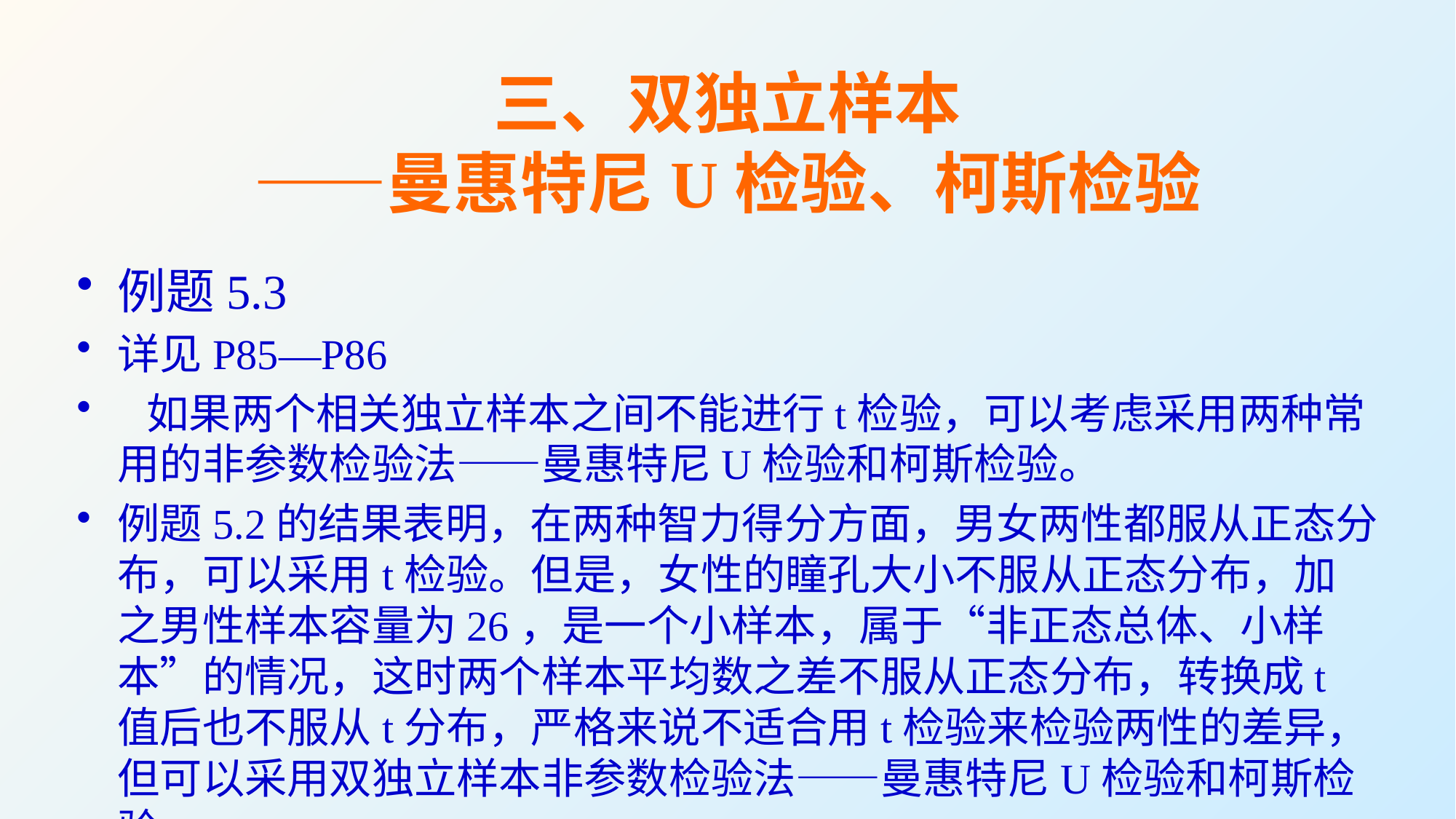

# 三、双独立样本 ——曼惠特尼U检验、柯斯检验
例题5.3
详见P85—P86
  如果两个相关独立样本之间不能进行t检验，可以考虑采用两种常用的非参数检验法——曼惠特尼U检验和柯斯检验。
例题5.2的结果表明，在两种智力得分方面，男女两性都服从正态分布，可以采用t检验。但是，女性的瞳孔大小不服从正态分布，加之男性样本容量为26，是一个小样本，属于“非正态总体、小样本”的情况，这时两个样本平均数之差不服从正态分布，转换成t值后也不服从t分布，严格来说不适合用t检验来检验两性的差异，但可以采用双独立样本非参数检验法——曼惠特尼U检验和柯斯检验。